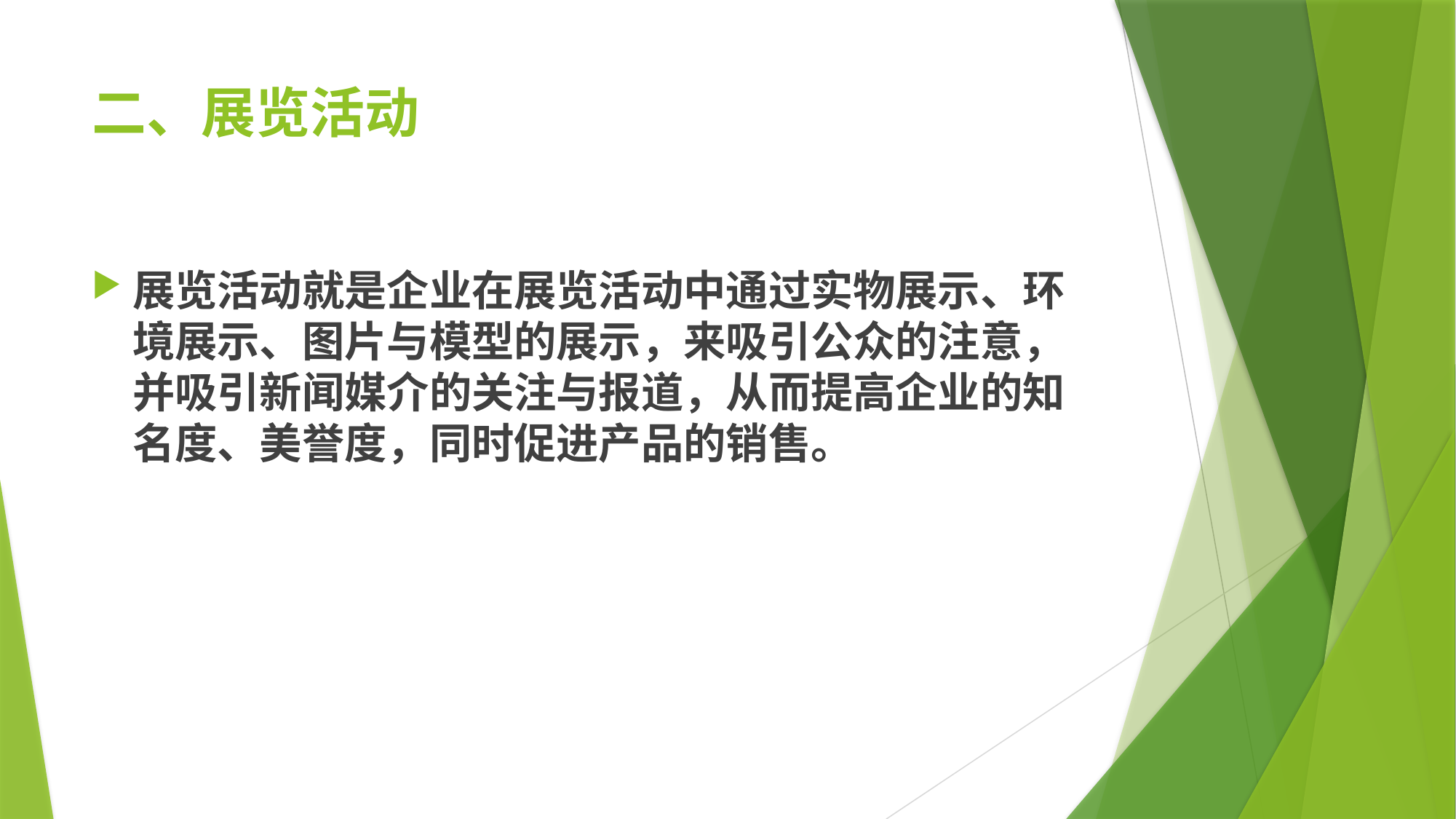

# 二、展览活动
展览活动就是企业在展览活动中通过实物展示、环境展示、图片与模型的展示，来吸引公众的注意，并吸引新闻媒介的关注与报道，从而提高企业的知名度、美誉度，同时促进产品的销售。